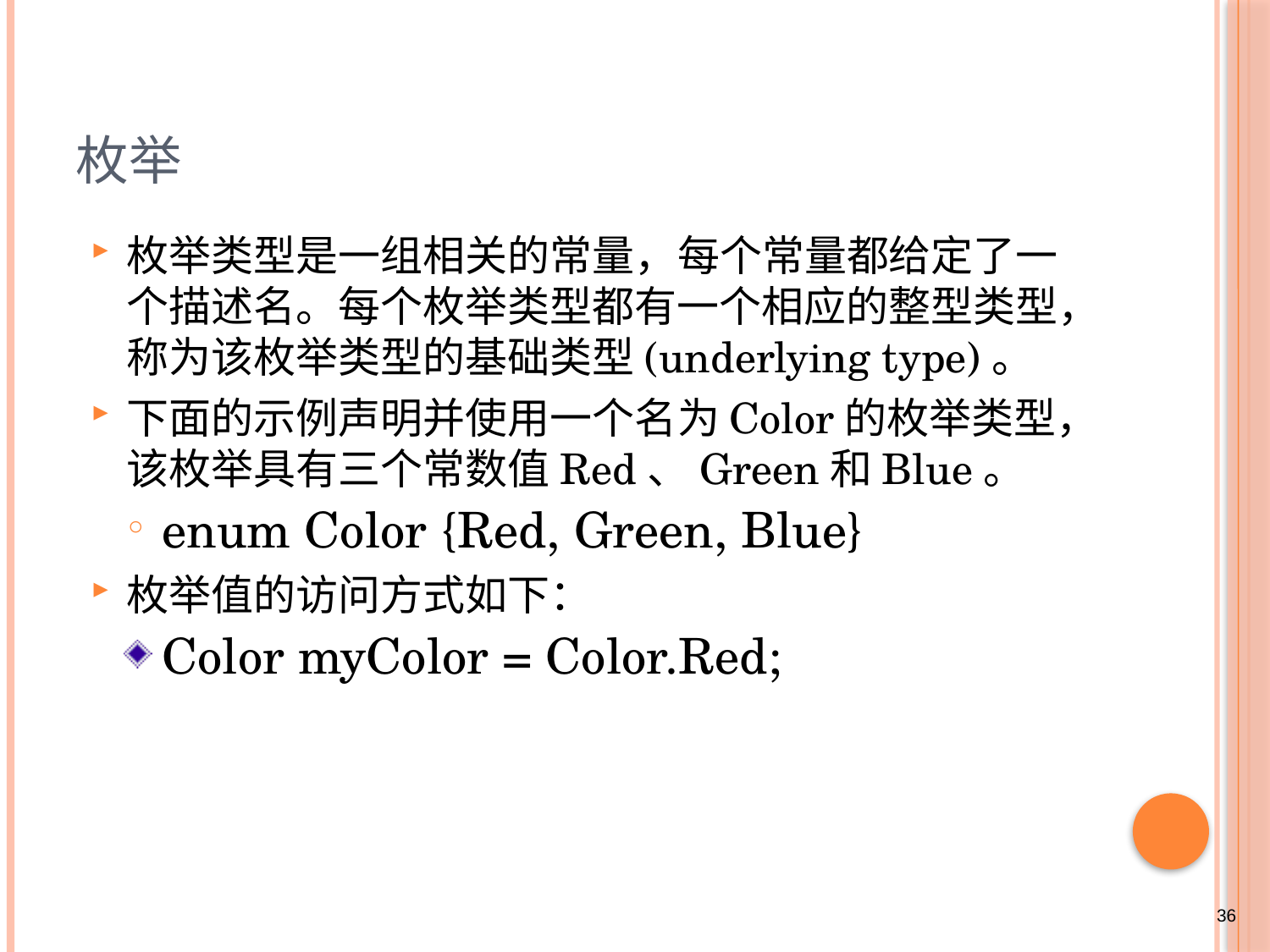

# 枚举
枚举类型是一组相关的常量，每个常量都给定了一个描述名。每个枚举类型都有一个相应的整型类型，称为该枚举类型的基础类型(underlying type)。
下面的示例声明并使用一个名为Color的枚举类型，该枚举具有三个常数值Red、Green和Blue。
enum Color {Red, Green, Blue}
枚举值的访问方式如下：
Color myColor = Color.Red;
36